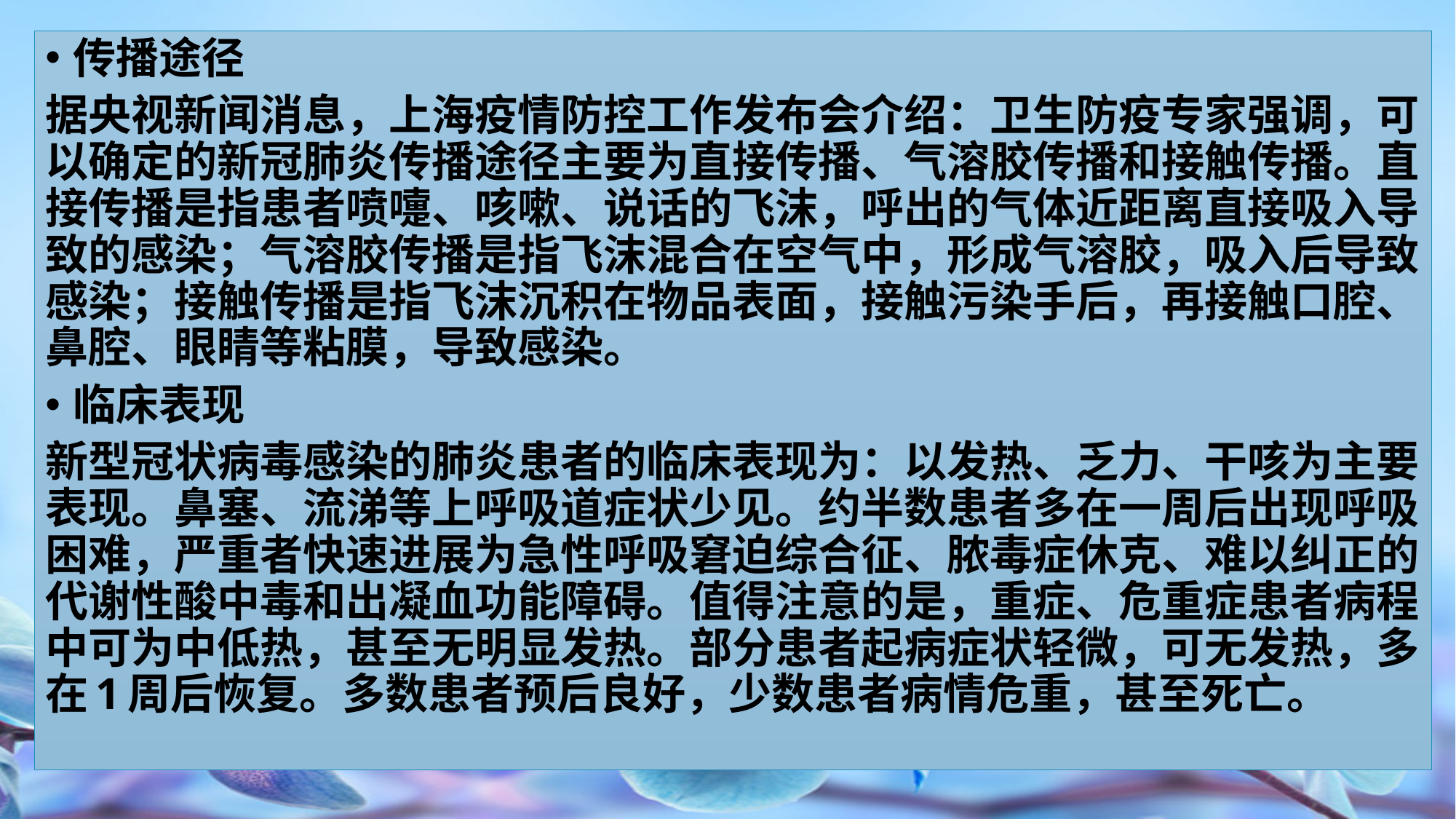

传播途径
据央视新闻消息，上海疫情防控工作发布会介绍：卫生防疫专家强调，可以确定的新冠肺炎传播途径主要为直接传播、气溶胶传播和接触传播。直接传播是指患者喷嚏、咳嗽、说话的飞沫，呼出的气体近距离直接吸入导致的感染；气溶胶传播是指飞沫混合在空气中，形成气溶胶，吸入后导致感染；接触传播是指飞沫沉积在物品表面，接触污染手后，再接触口腔、鼻腔、眼睛等粘膜，导致感染。
临床表现
新型冠状病毒感染的肺炎患者的临床表现为：以发热、乏力、干咳为主要表现。鼻塞、流涕等上呼吸道症状少见。约半数患者多在一周后出现呼吸困难，严重者快速进展为急性呼吸窘迫综合征、脓毒症休克、难以纠正的代谢性酸中毒和出凝血功能障碍。值得注意的是，重症、危重症患者病程中可为中低热，甚至无明显发热。部分患者起病症状轻微，可无发热，多在1周后恢复。多数患者预后良好，少数患者病情危重，甚至死亡。